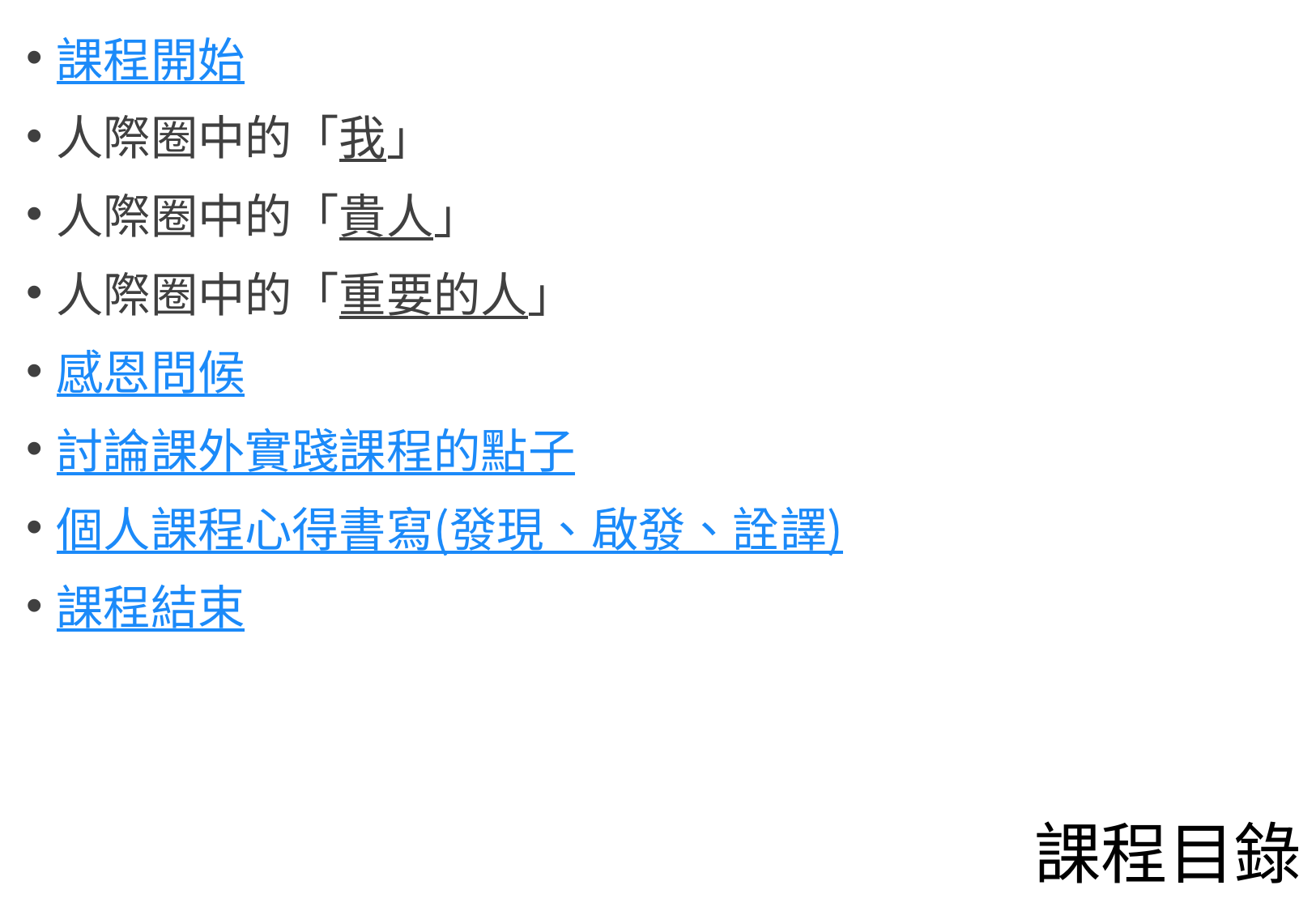

課程開始
人際圈中的「我」
人際圈中的「貴人」
人際圈中的「重要的人」
感恩問候
討論課外實踐課程的點子
個人課程心得書寫(發現、啟發、詮譯)
課程結束
# 課程目錄